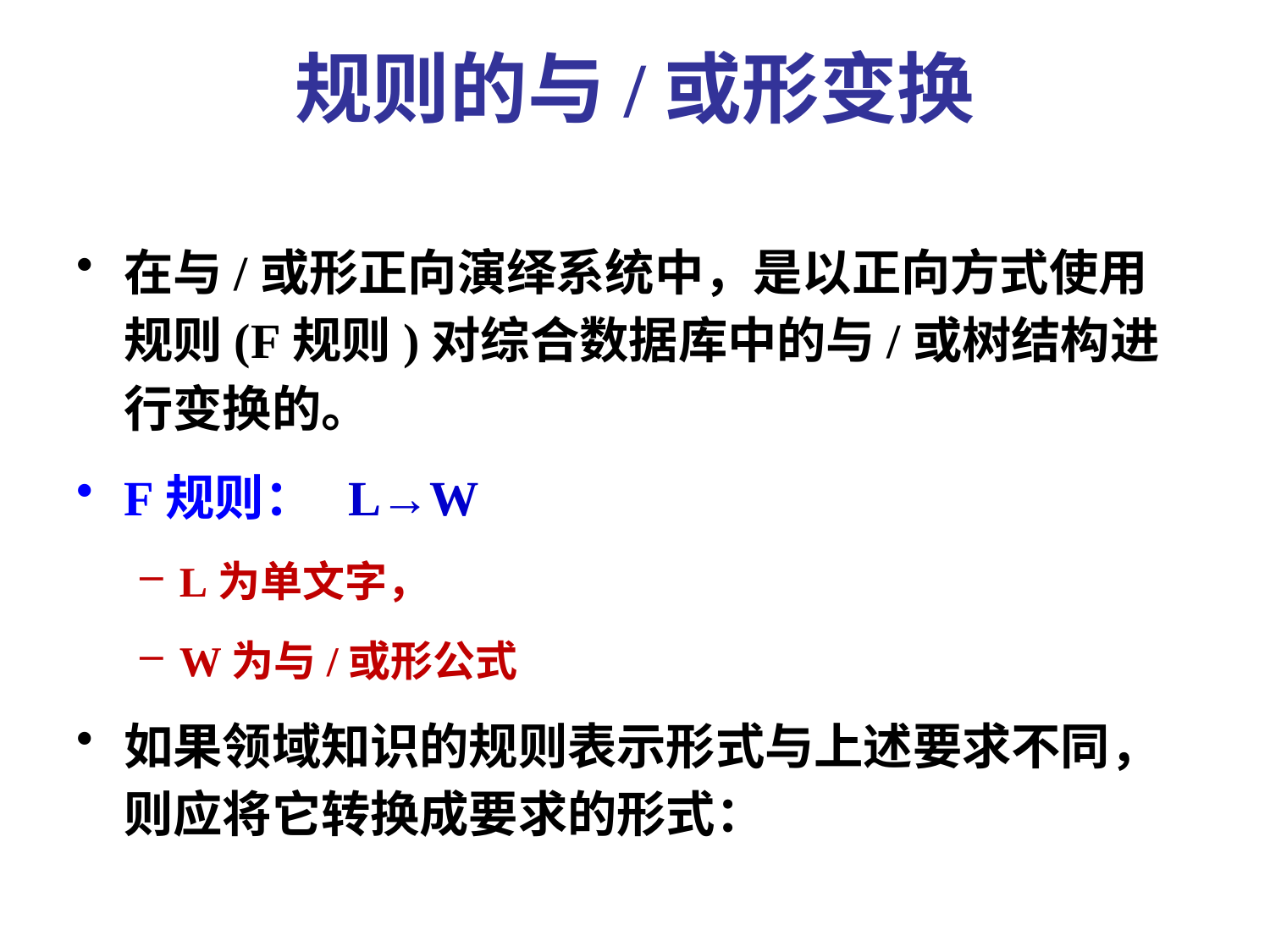

# 规则的与/或形变换
在与/或形正向演绎系统中，是以正向方式使用规则(F规则)对综合数据库中的与/或树结构进行变换的。
F规则：  L→W
L为单文字，
W为与/或形公式
如果领域知识的规则表示形式与上述要求不同，则应将它转换成要求的形式：